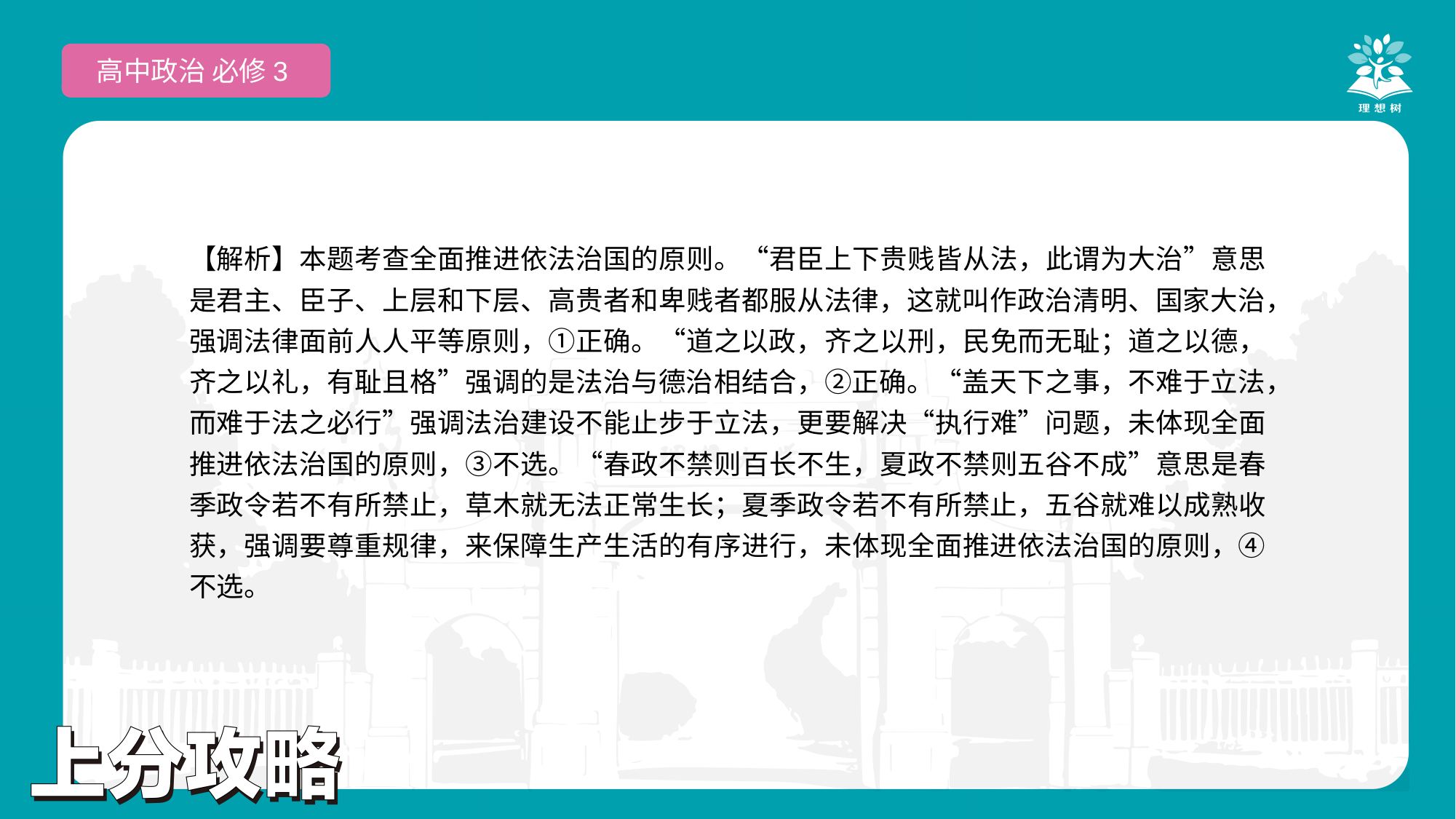

高中政治 必修3
【解析】本题考查全面推进依法治国的原则。“君臣上下贵贱皆从法，此谓为大治”意思是君主、臣子、上层和下层、高贵者和卑贱者都服从法律，这就叫作政治清明、国家大治，强调法律面前人人平等原则，①正确。“道之以政，齐之以刑，民免而无耻；道之以德，齐之以礼，有耻且格”强调的是法治与德治相结合，②正确。“盖天下之事，不难于立法，而难于法之必行”强调法治建设不能止步于立法，更要解决“执行难”问题，未体现全面推进依法治国的原则，③不选。“春政不禁则百长不生，夏政不禁则五谷不成”意思是春季政令若不有所禁止，草木就无法正常生长；夏季政令若不有所禁止，五谷就难以成熟收获，强调要尊重规律，来保障生产生活的有序进行，未体现全面推进依法治国的原则，④不选。